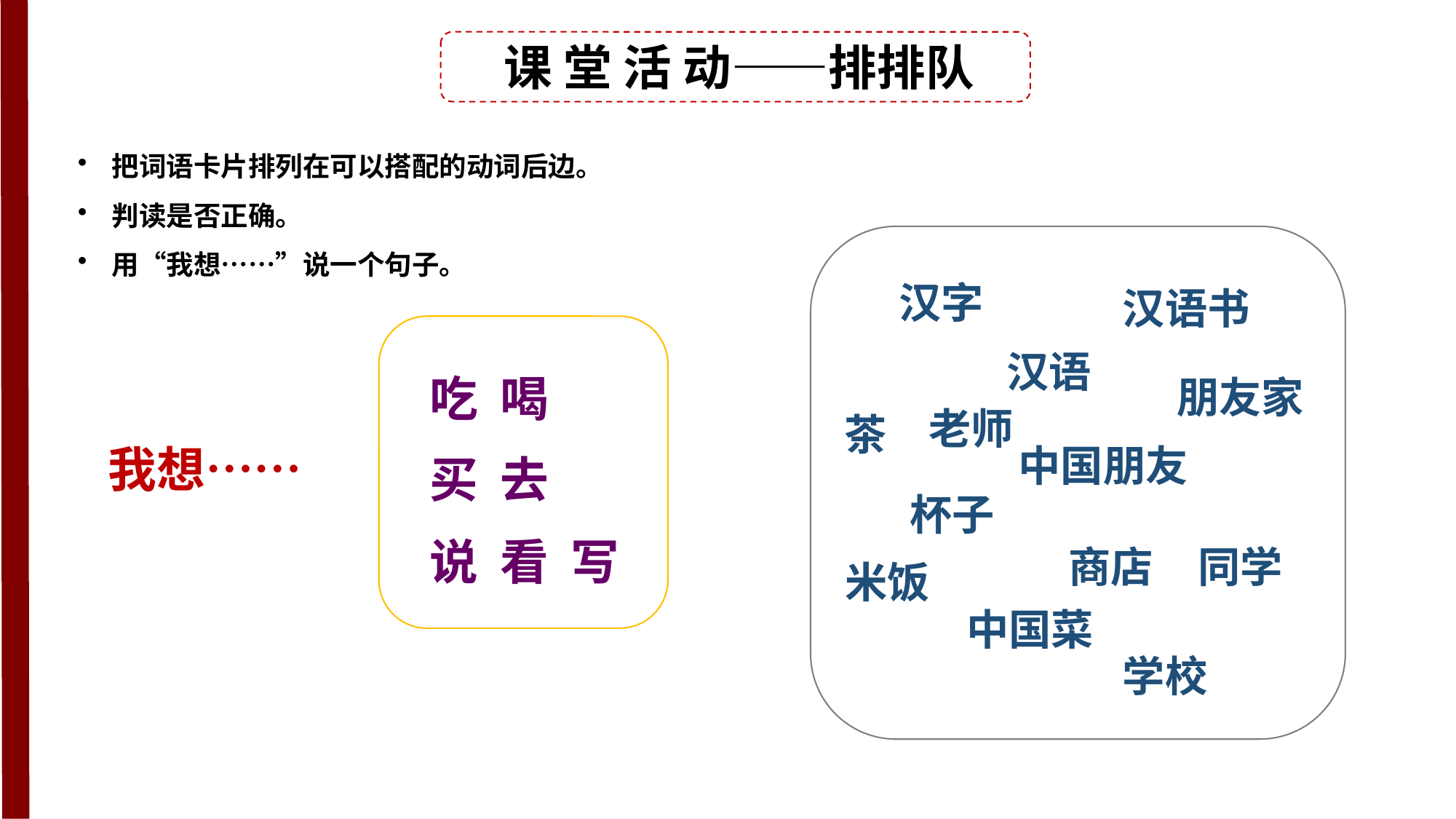

课 堂 活 动——排排队

把词语卡片排列在可以搭配的动词后边。
判读是否正确。
用“我想……”说一个句子。

汉字
汉语书

吃  喝
买  去
说  看  写
汉语
朋友家
老师
茶
我想……
中国朋友
杯子
商店
同学
米饭
中国菜
学校